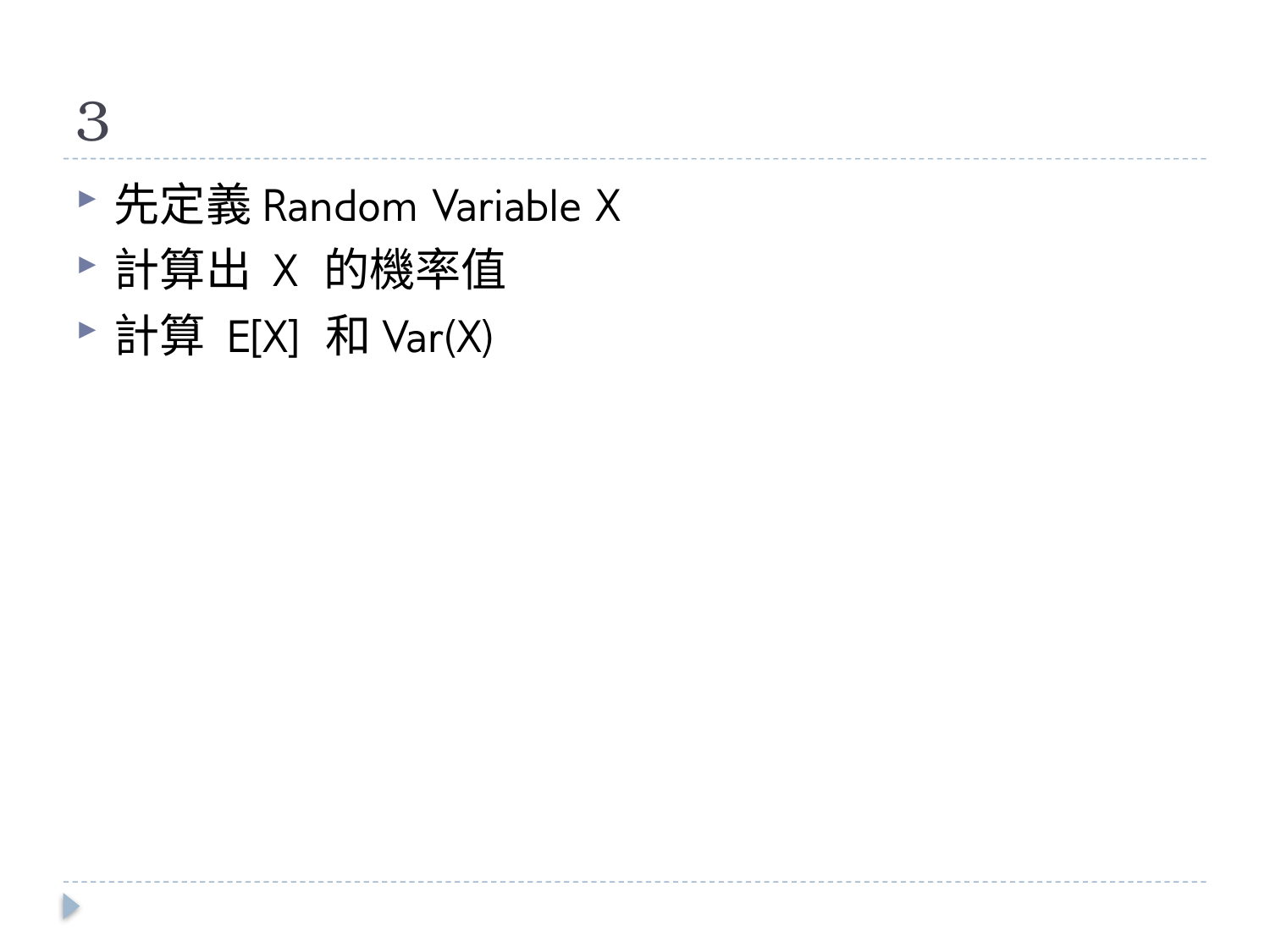

# 3
先定義Random Variable X
計算出 X 的機率值
計算 E[X] 和Var(X)